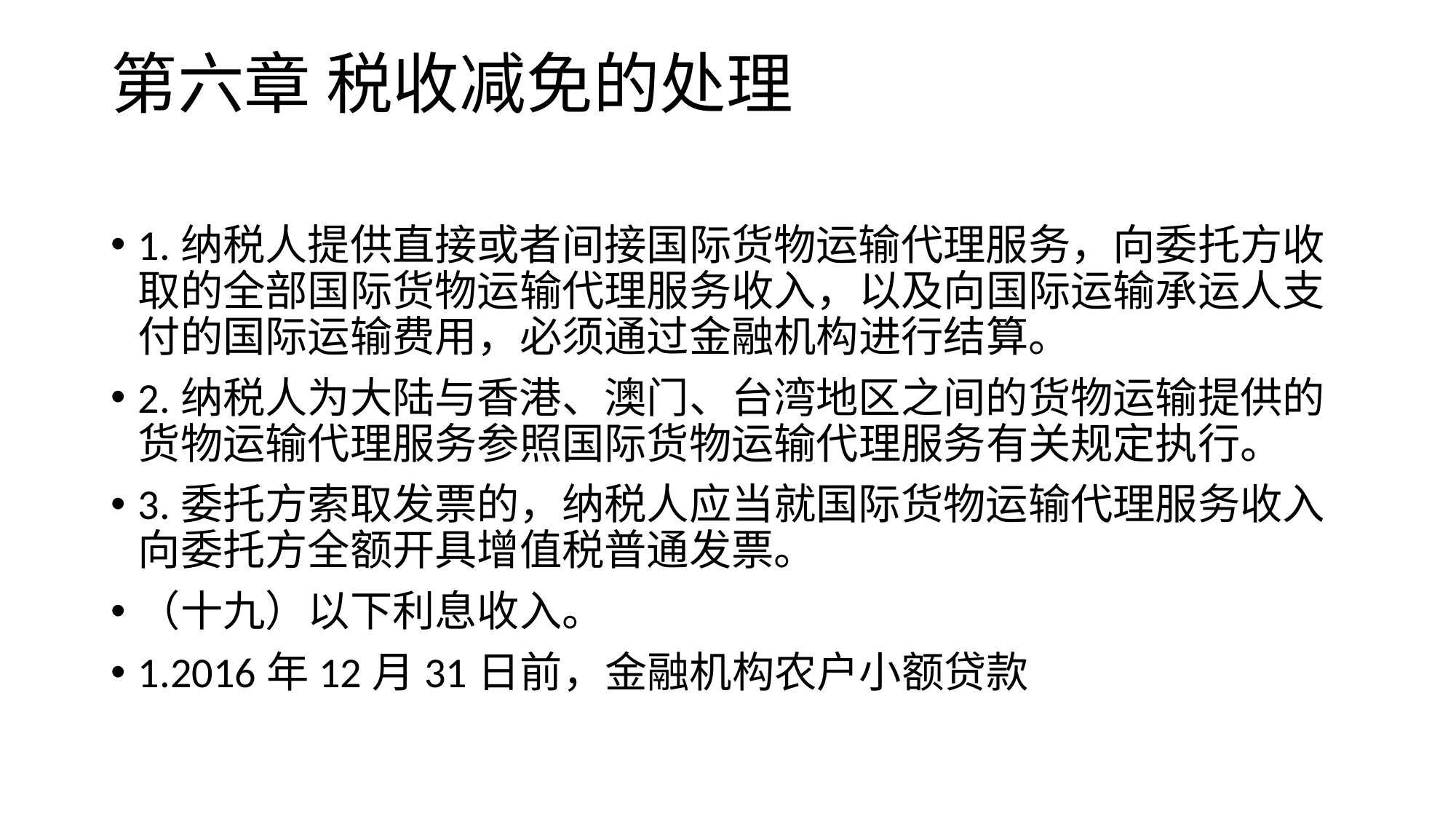

# 第六章 税收减免的处理

1.纳税人提供直接或者间接国际货物运输代理服务，向委托方收取的全部国际货物运输代理服务收入，以及向国际运输承运人支付的国际运输费用，必须通过金融机构进行结算。
2.纳税人为大陆与香港、澳门、台湾地区之间的货物运输提供的货物运输代理服务参照国际货物运输代理服务有关规定执行。
3.委托方索取发票的，纳税人应当就国际货物运输代理服务收入向委托方全额开具增值税普通发票。
（十九）以下利息收入。
1.2016年12月31日前，金融机构农户小额贷款